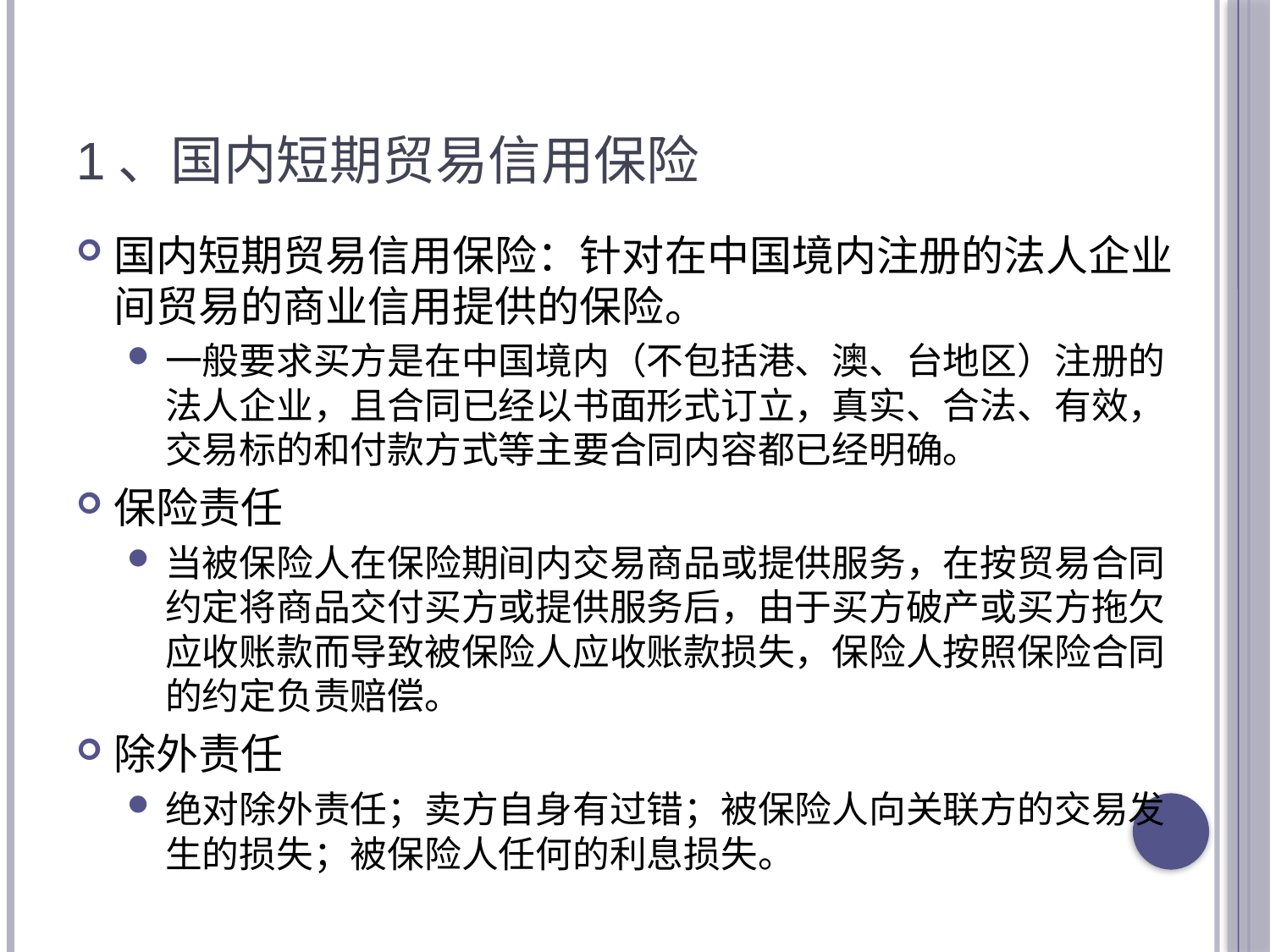

# 1、国内短期贸易信用保险
国内短期贸易信用保险：针对在中国境内注册的法人企业间贸易的商业信用提供的保险。
一般要求买方是在中国境内（不包括港、澳、台地区）注册的法人企业，且合同已经以书面形式订立，真实、合法、有效，交易标的和付款方式等主要合同内容都已经明确。
保险责任
当被保险人在保险期间内交易商品或提供服务，在按贸易合同约定将商品交付买方或提供服务后，由于买方破产或买方拖欠应收账款而导致被保险人应收账款损失，保险人按照保险合同的约定负责赔偿。
除外责任
绝对除外责任；卖方自身有过错；被保险人向关联方的交易发生的损失；被保险人任何的利息损失。